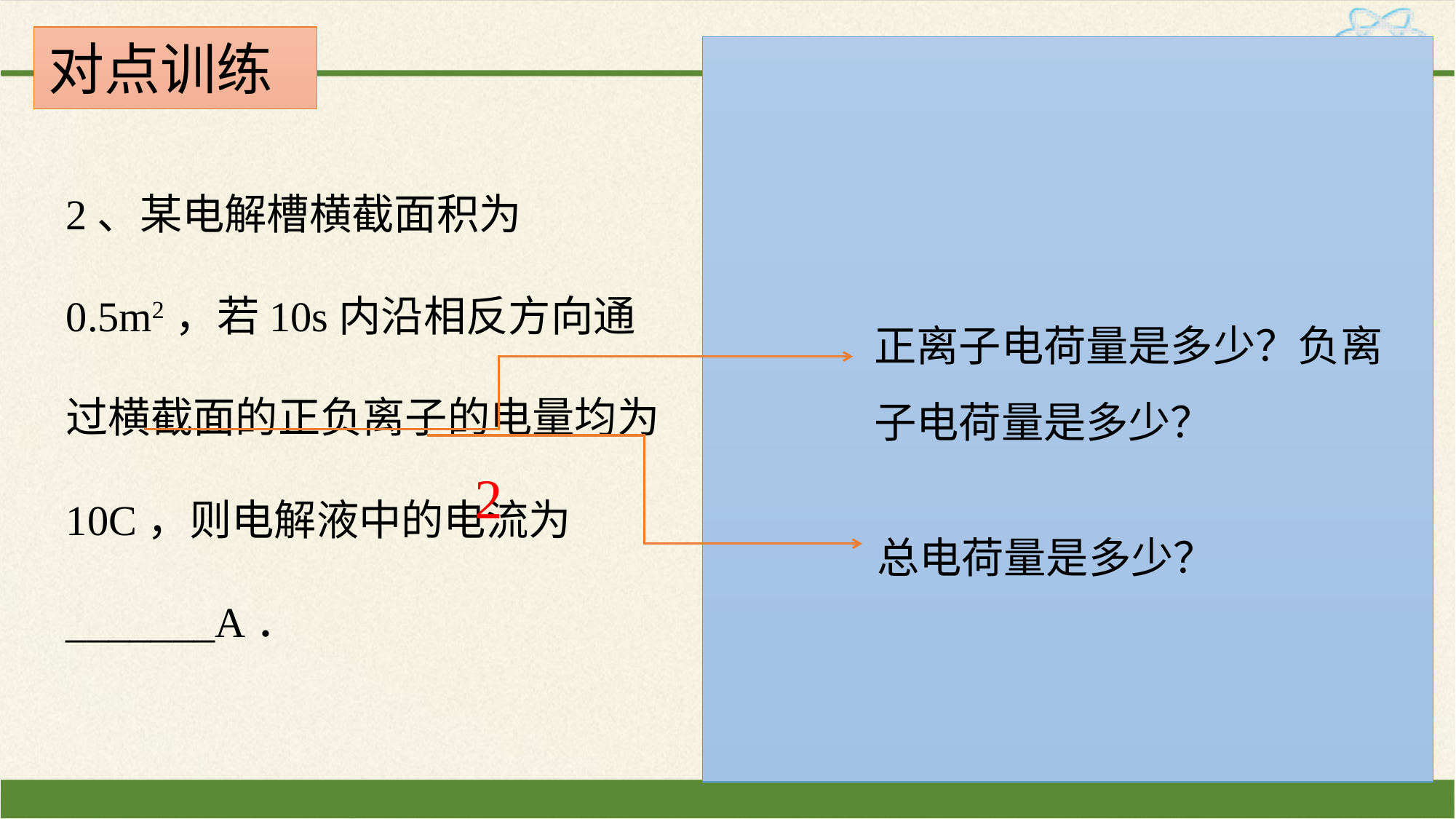

对点训练

2、某电解槽横截面积为0.5m2，若10s内沿相反方向通过横截面的正负离子的电量均为10C，则电解液中的电流为_______A．
正离子电荷量是多少？负离子电荷量是多少？
2
总电荷量是多少？